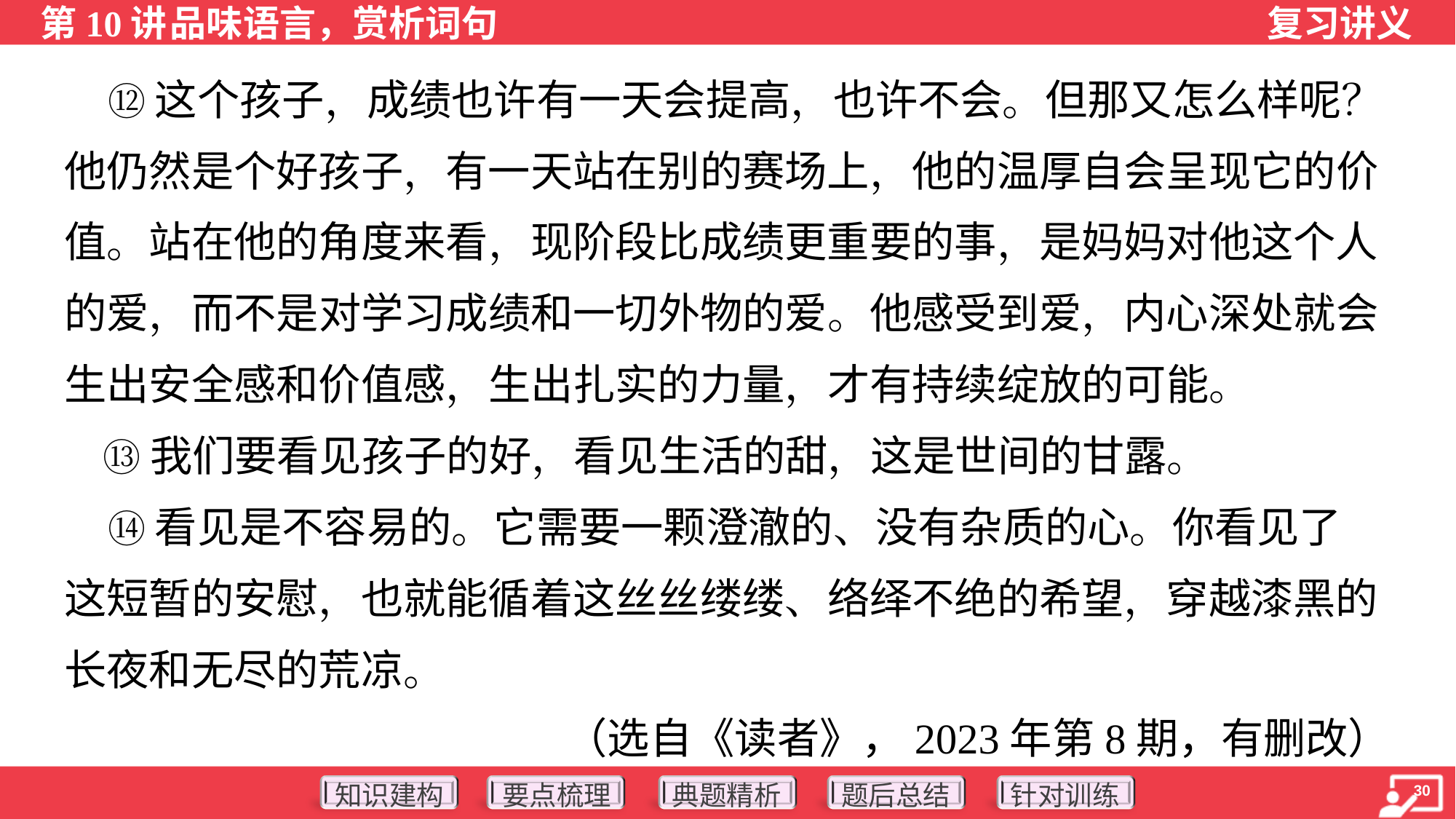

⑫这个孩子，成绩也许有一天会提高，也许不会。但那又怎么样呢？
他仍然是个好孩子，有一天站在别的赛场上，他的温厚自会呈现它的价
值。站在他的角度来看，现阶段比成绩更重要的事，是妈妈对他这个人
的爱，而不是对学习成绩和一切外物的爱。他感受到爱，内心深处就会
生出安全感和价值感，生出扎实的力量，才有持续绽放的可能。
    ⑬我们要看见孩子的好，看见生活的甜，这是世间的甘露。
    ⑭看见是不容易的。它需要一颗澄澈的、没有杂质的心。你看见了
这短暂的安慰，也就能循着这丝丝缕缕、络绎不绝的希望，穿越漆黑的
长夜和无尽的荒凉。
（选自《读者》，2023年第8期，有删改）